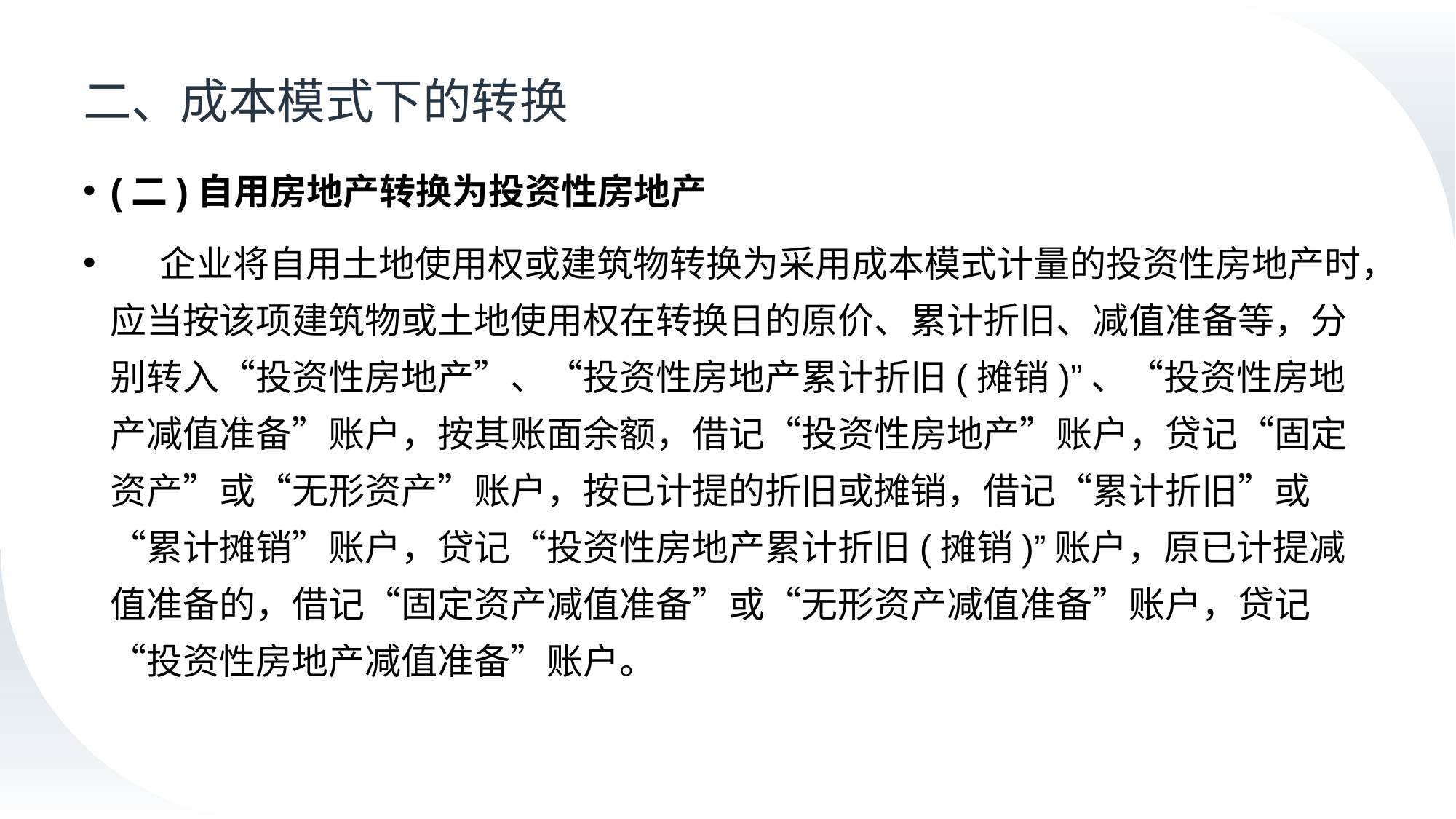

# 二、成本模式下的转换
(二)自用房地产转换为投资性房地产
     企业将自用土地使用权或建筑物转换为采用成本模式计量的投资性房地产时，应当按该项建筑物或土地使用权在转换日的原价、累计折旧、减值准备等，分别转入“投资性房地产”、“投资性房地产累计折旧(摊销)”、“投资性房地产减值准备”账户，按其账面余额，借记“投资性房地产”账户，贷记“固定资产”或“无形资产”账户，按已计提的折旧或摊销，借记“累计折旧”或“累计摊销”账户，贷记“投资性房地产累计折旧(摊销)”账户，原已计提减值准备的，借记“固定资产减值准备”或“无形资产减值准备”账户，贷记“投资性房地产减值准备”账户。